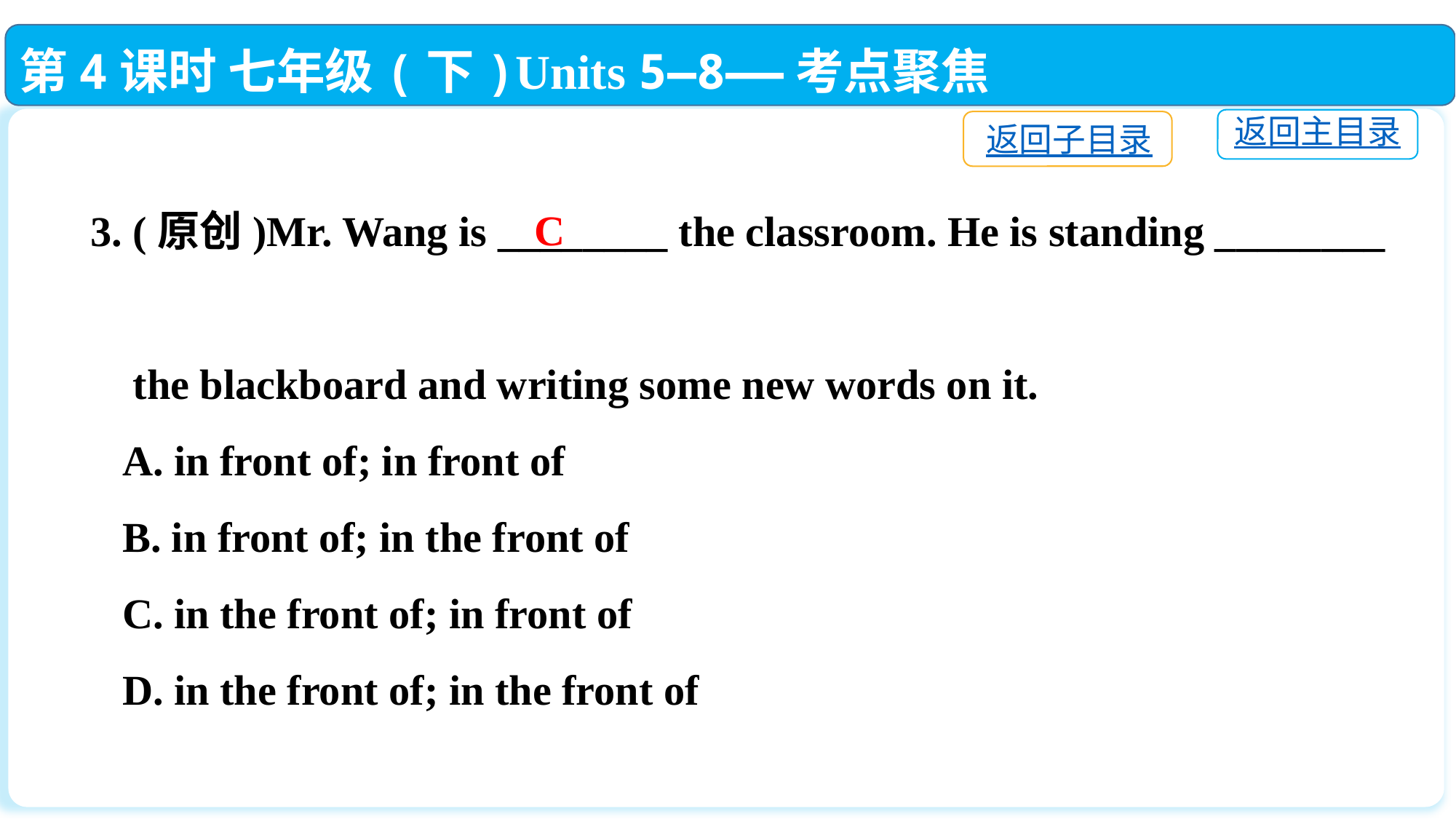

第4课时 七年级(下)Units 5—8——考点聚焦

返回主目录

返回子目录
3. (原创)Mr. Wang is ________ the classroom. He is standing ________
    the blackboard and writing some new words on it.
   A. in front of; in front of
   B. in front of; in the front of
   C. in the front of; in front of
   D. in the front of; in the front of

C